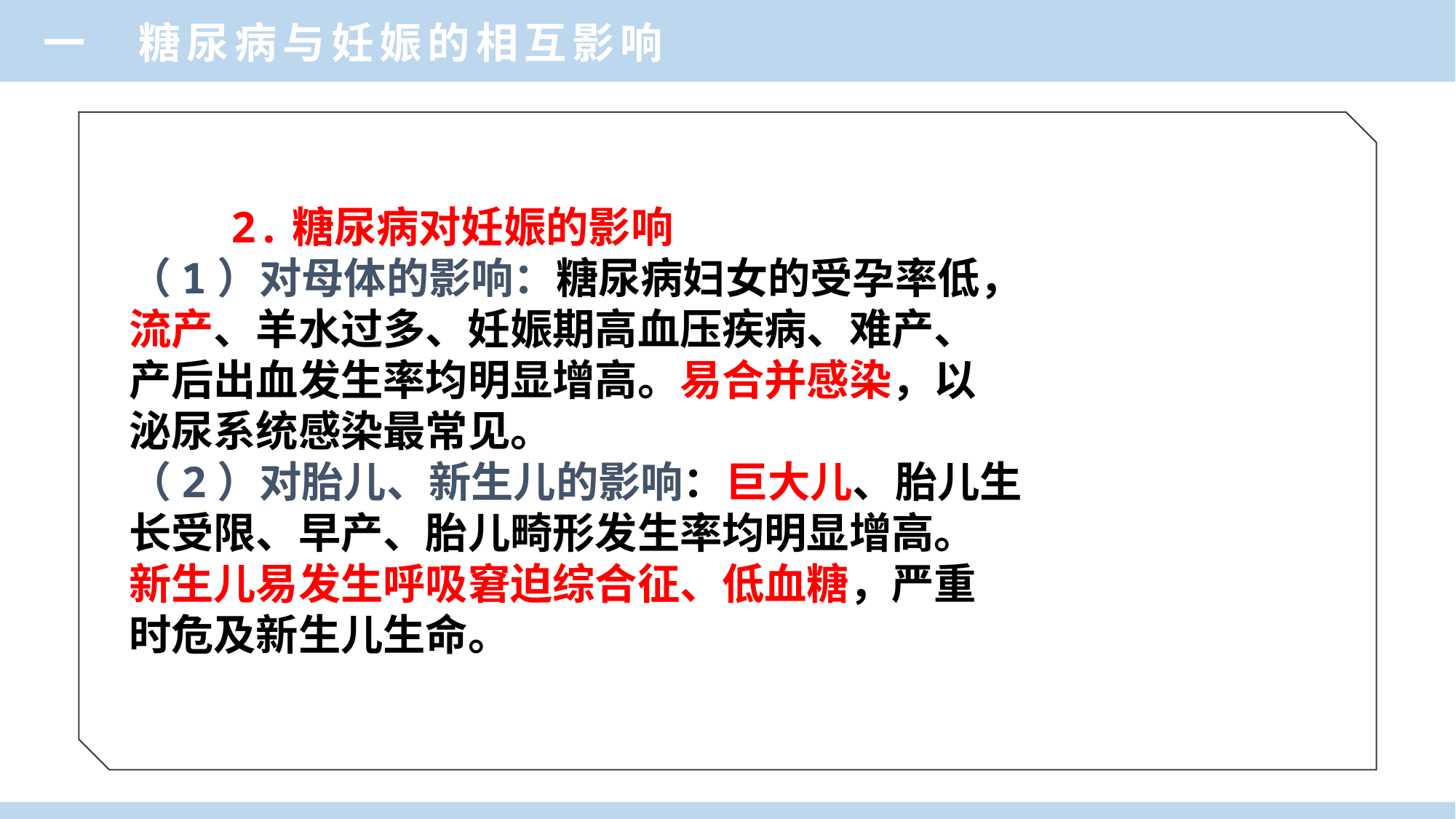

一   糖尿病与妊娠的相互影响

    2.糖尿病对妊娠的影响
（1）对母体的影响：糖尿病妇女的受孕率低，
流产、羊水过多、妊娠期高血压疾病、难产、
产后出血发生率均明显增高。易合并感染，以
泌尿系统感染最常见。
（2）对胎儿、新生儿的影响：巨大儿、胎儿生
长受限、早产、胎儿畸形发生率均明显增高。
新生儿易发生呼吸窘迫综合征、低血糖，严重
时危及新生儿生命。